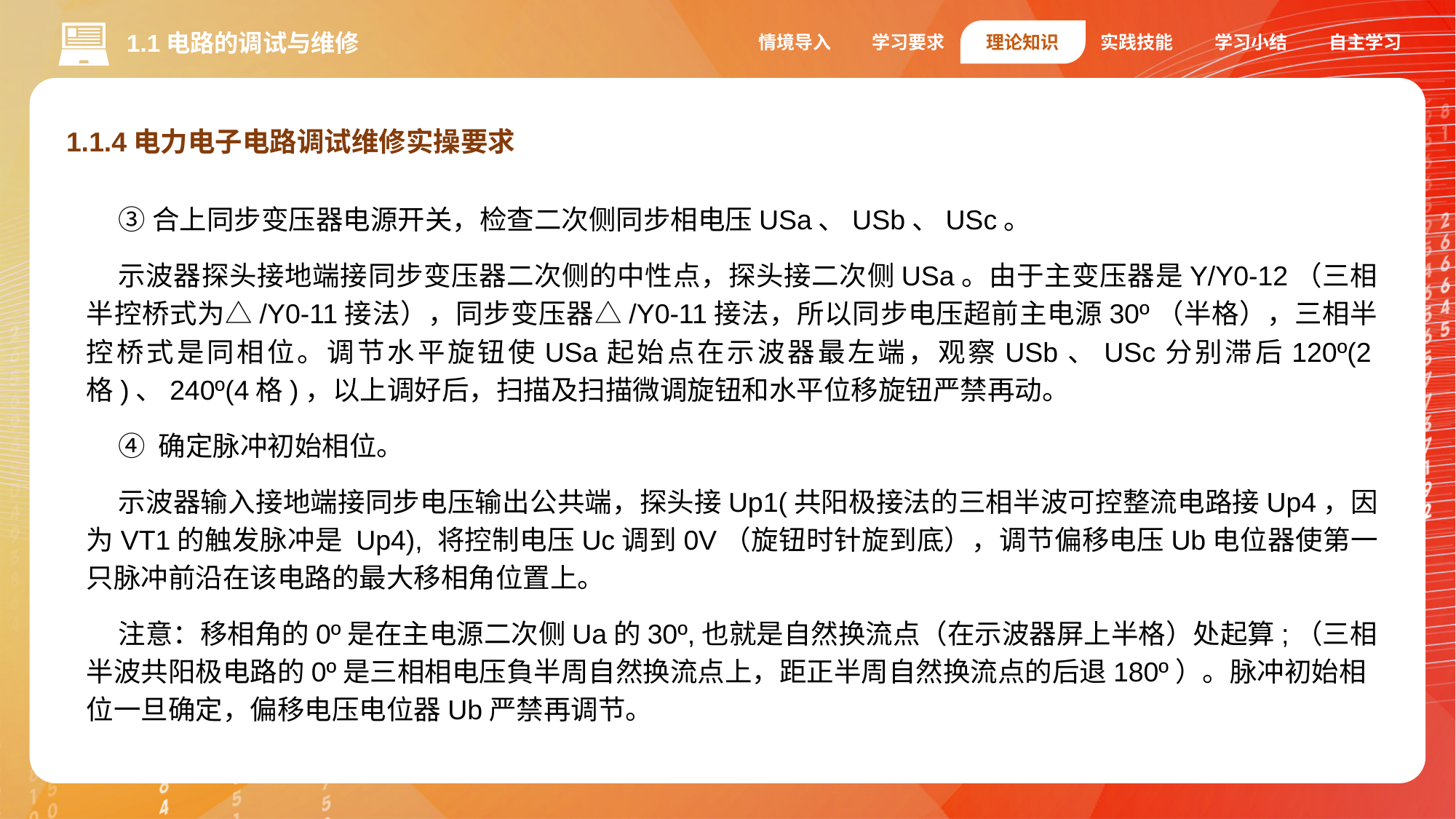

情境导入
学习要求
理论知识
实践技能
学习小结
自主学习
1.1电路的调试与维修

1.1.4电力电子电路调试维修实操要求
③合上同步变压器电源开关，检查二次侧同步相电压USa、USb、USc。
示波器探头接地端接同步变压器二次侧的中性点，探头接二次侧USa。由于主变压器是Y/Y0-12（三相半控桥式为△/Y0-11接法），同步变压器△/Y0-11接法，所以同步电压超前主电源30º（半格），三相半控桥式是同相位。调节水平旋钮使USa起始点在示波器最左端，观察USb、USc分别滞后120º(2格)、240º(4格)，以上调好后，扫描及扫描微调旋钮和水平位移旋钮严禁再动。
④ 确定脉冲初始相位。
示波器输入接地端接同步电压输出公共端，探头接Up1(共阳极接法的三相半波可控整流电路接Up4，因为VT1的触发脉冲是 Up4), 将控制电压Uc调到0V（旋钮时针旋到底），调节偏移电压Ub电位器使第一只脉冲前沿在该电路的最大移相角位置上。
注意：移相角的0º是在主电源二次侧Ua的30º,也就是自然换流点（在示波器屏上半格）处起算;（三相半波共阳极电路的0º是三相相电压負半周自然换流点上，距正半周自然换流点的后退180º）。脉冲初始相位一旦确定，偏移电压电位器Ub严禁再调节。